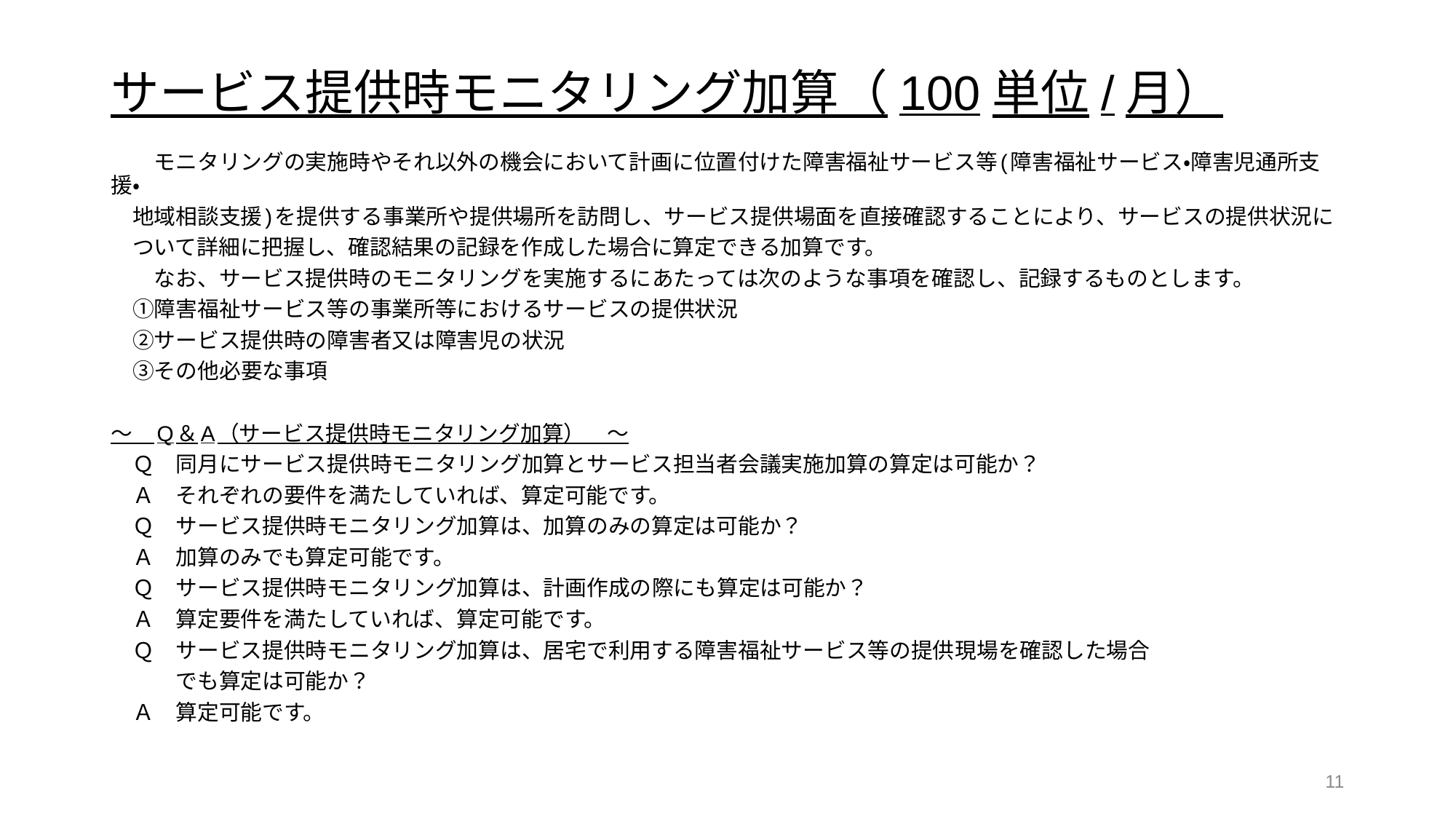

# サービス提供時モニタリング加算（100単位/月）
　　モニタリングの実施時やそれ以外の機会において計画に位置付けた障害福祉サービス等(障害福祉サービス・障害児通所支援・
　地域相談支援)を提供する事業所や提供場所を訪問し、サービス提供場面を直接確認することにより、サービスの提供状況に
　ついて詳細に把握し、確認結果の記録を作成した場合に算定できる加算です。
　　なお、サービス提供時のモニタリングを実施するにあたっては次のような事項を確認し、記録するものとします。
　①障害福祉サービス等の事業所等におけるサービスの提供状況
　②サービス提供時の障害者又は障害児の状況
　③その他必要な事項

～　Q＆A（サービス提供時モニタリング加算）　～
　Ｑ　同月にサービス提供時モニタリング加算とサービス担当者会議実施加算の算定は可能か？
　Ａ　それぞれの要件を満たしていれば、算定可能です。
　Ｑ　サービス提供時モニタリング加算は、加算のみの算定は可能か？
　Ａ　加算のみでも算定可能です。
　Ｑ　サービス提供時モニタリング加算は、計画作成の際にも算定は可能か？
　Ａ　算定要件を満たしていれば、算定可能です。
　Ｑ　サービス提供時モニタリング加算は、居宅で利用する障害福祉サービス等の提供現場を確認した場合
　　　でも算定は可能か？
　Ａ　算定可能です。

11